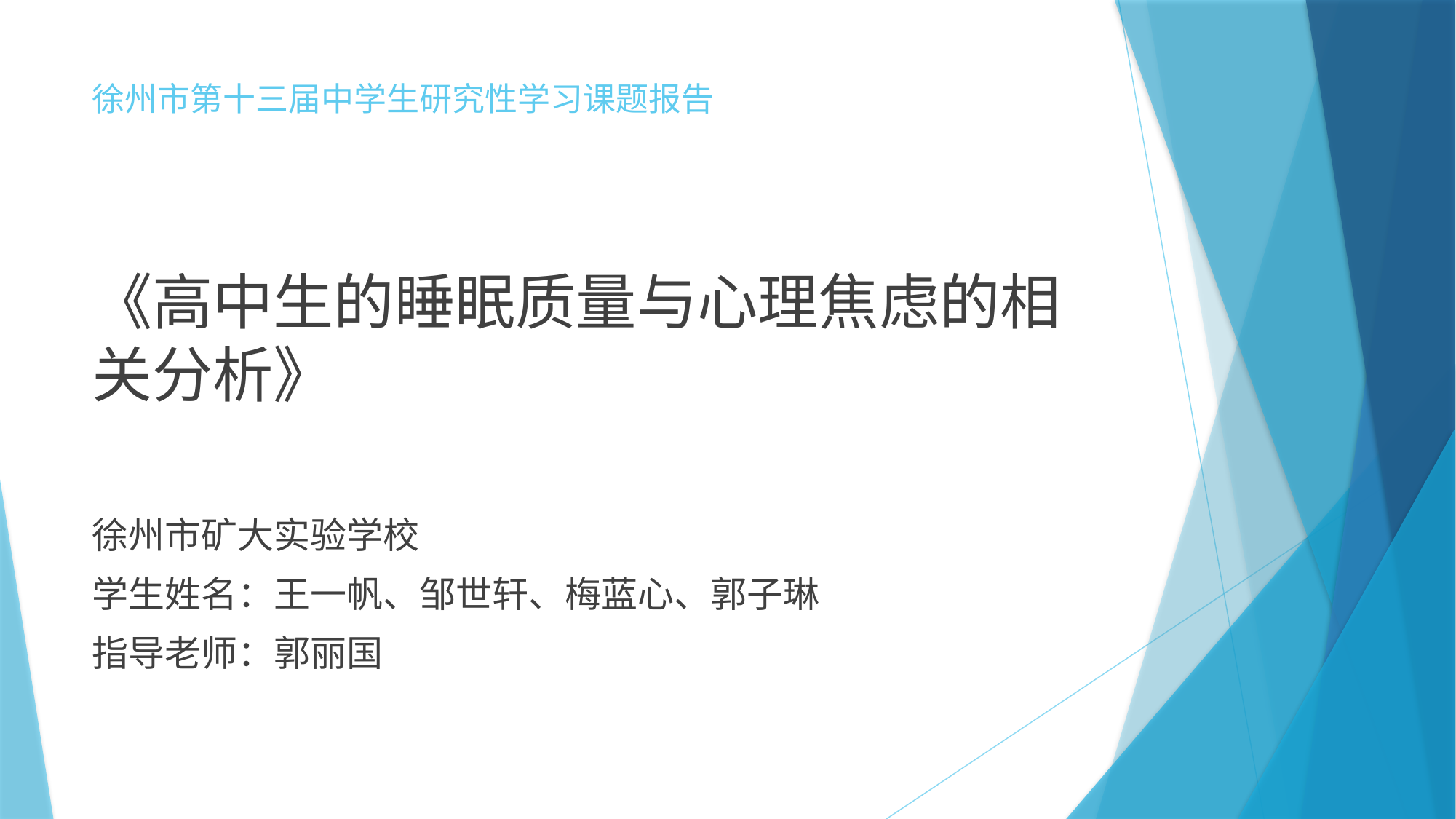

# 徐州市第十三届中学生研究性学习课题报告
《高中生的睡眠质量与心理焦虑的相关分析》

徐州市矿大实验学校
学生姓名：王一帆、邹世轩、梅蓝心、郭子琳
指导老师：郭丽国